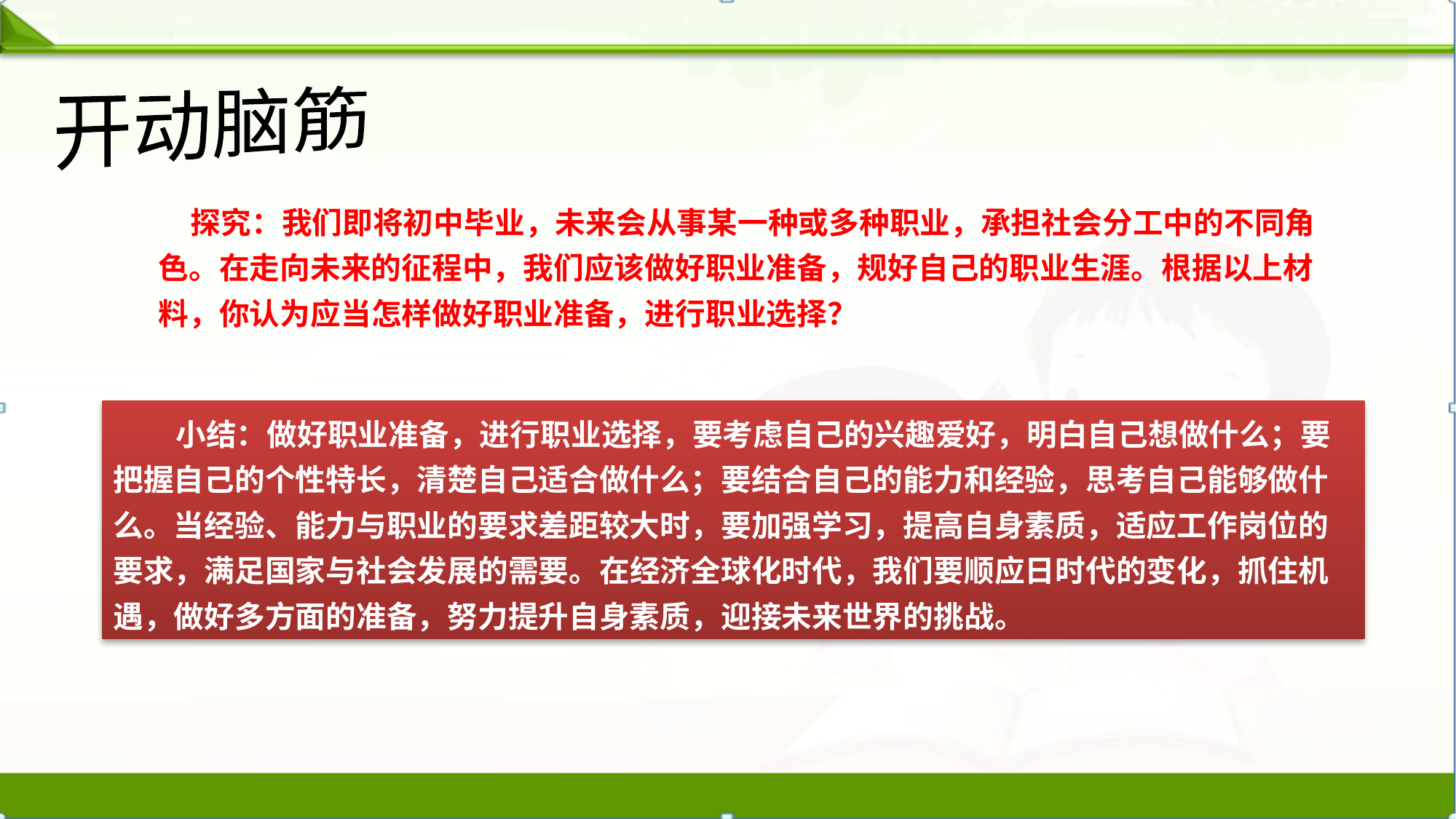

开动脑筋
探究：我们即将初中毕业，未来会从事某一种或多种职业，承担社会分工中的不同角色。在走向未来的征程中，我们应该做好职业准备，规好自己的职业生涯。根据以上材料，你认为应当怎样做好职业准备，进行职业选择？
        小结：做好职业准备，进行职业选择，要考虑自己的兴趣爱好，明白自己想做什么；要把握自己的个性特长，清楚自己适合做什么；要结合自己的能力和经验，思考自己能够做什么。当经验、能力与职业的要求差距较大时，要加强学习，提高自身素质，适应工作岗位的要求，满足国家与社会发展的需要。在经济全球化时代，我们要顺应日时代的变化，抓住机遇，做好多方面的准备，努力提升自身素质，迎接未来世界的挑战。